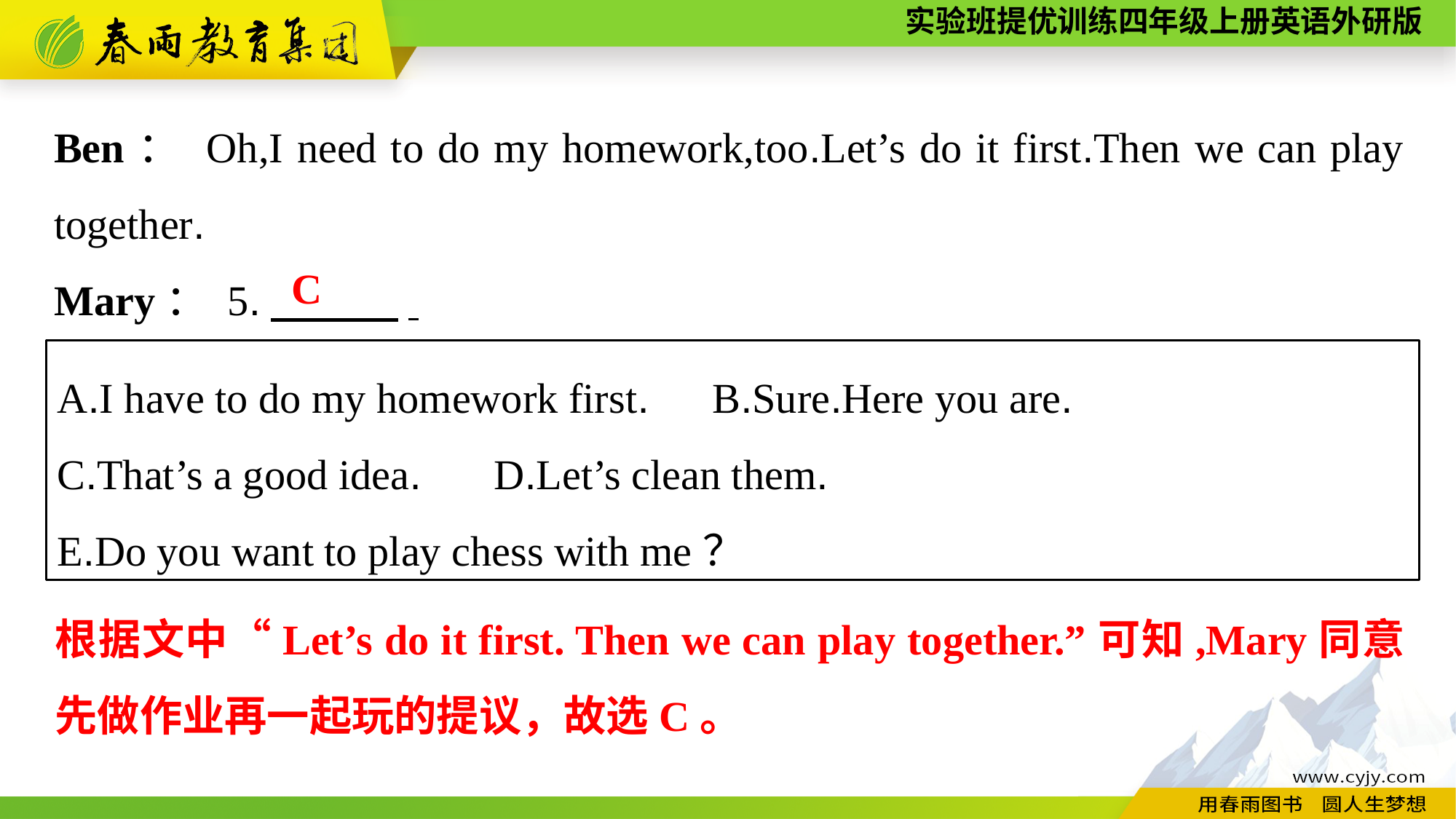

Ben： Oh,I need to do my homework,too.Let’s do it first.Then we can play together.
Mary： 5.　　　.
C
A.I have to do my homework first.	B.Sure.Here you are.
C.That’s a good idea.	D.Let’s clean them.
E.Do you want to play chess with me？
根据文中“Let’s do it first. Then we can play together.”可知,Mary同意先做作业再一起玩的提议，故选C。